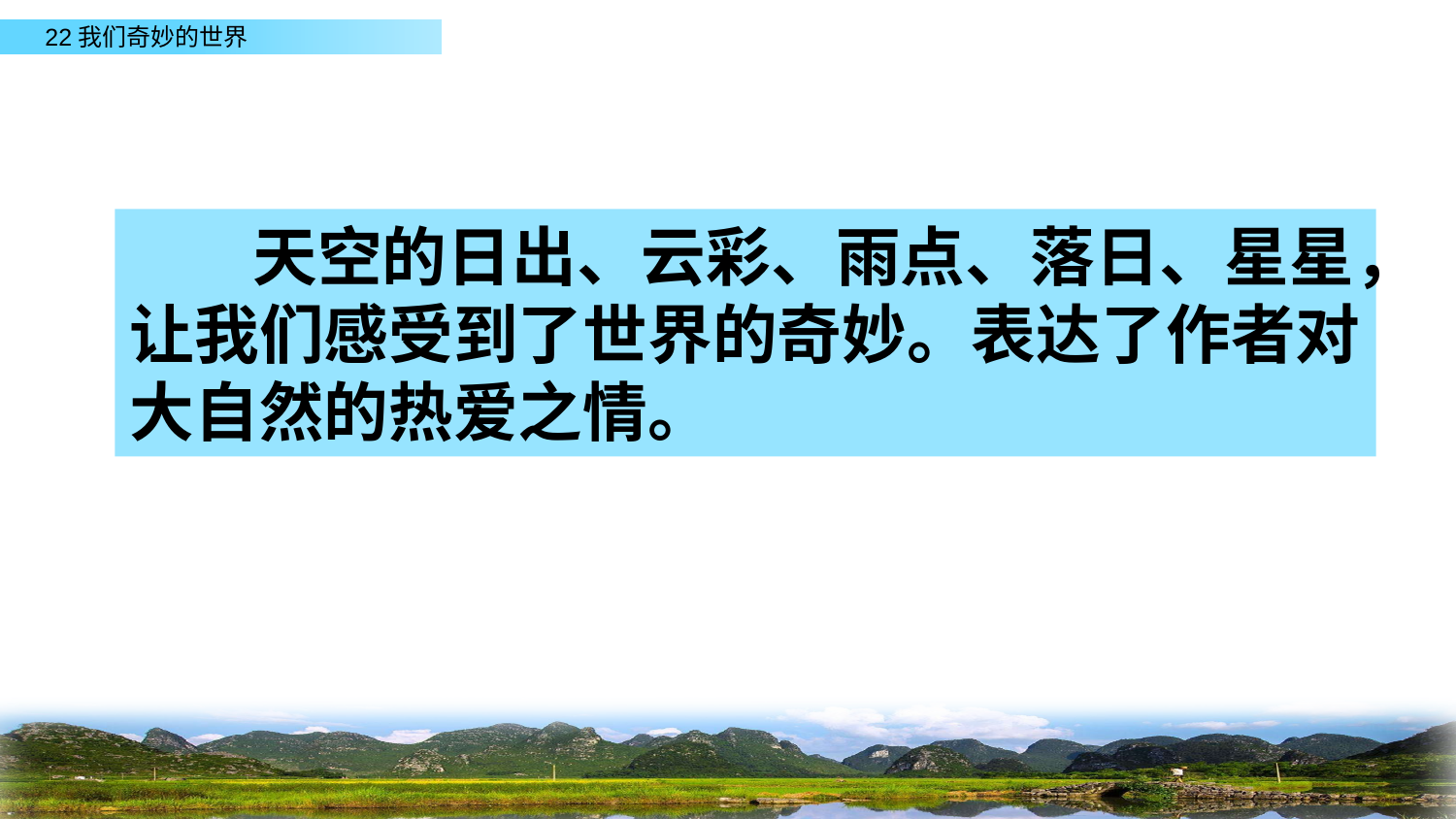

天空的日出、云彩、雨点、落日、星星，让我们感受到了世界的奇妙。表达了作者对大自然的热爱之情。